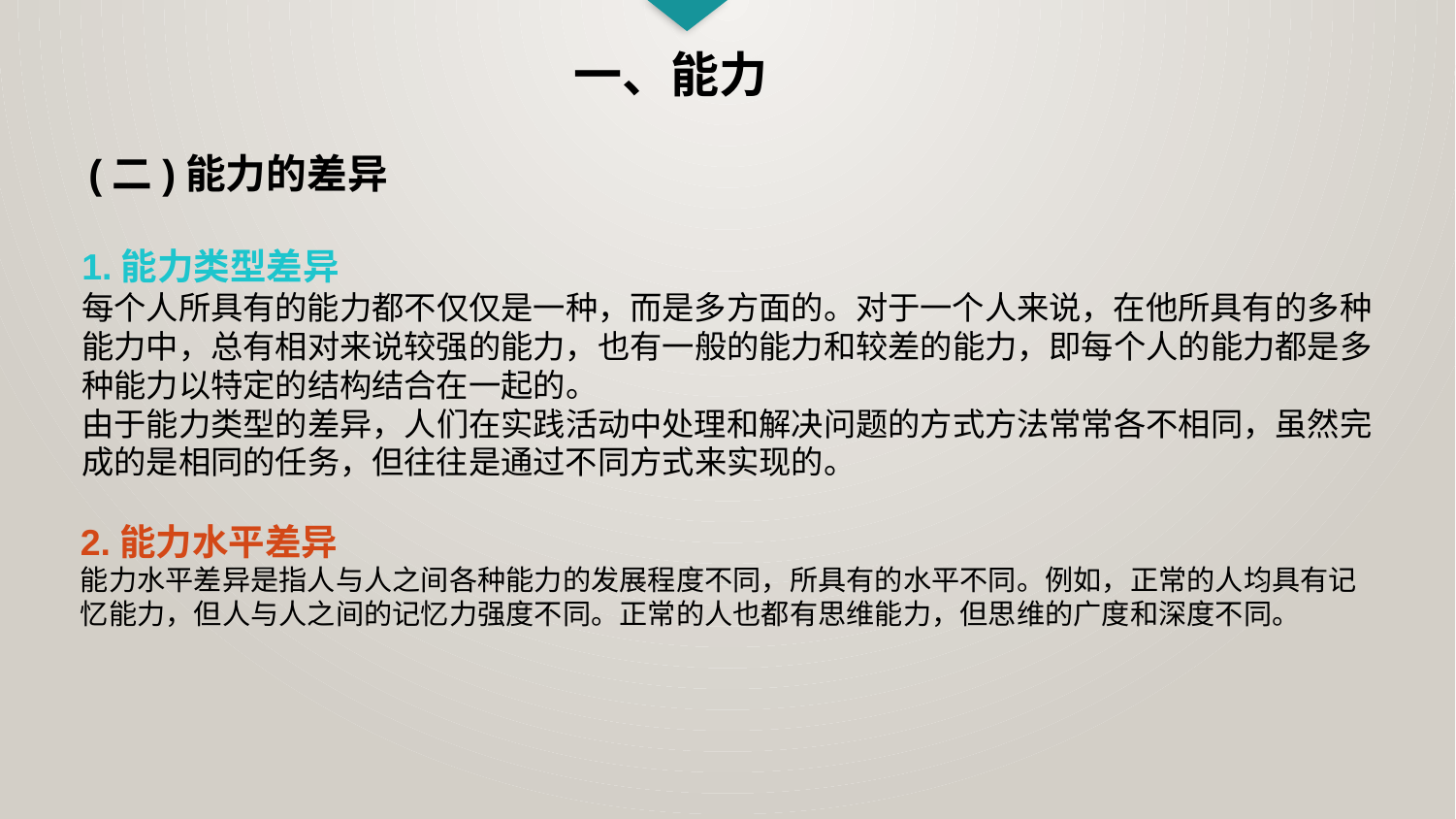

一、能力
(二)能力的差异
1.能力类型差异
每个人所具有的能力都不仅仅是一种，而是多方面的。对于一个人来说，在他所具有的多种能力中，总有相对来说较强的能力，也有一般的能力和较差的能力，即每个人的能力都是多种能力以特定的结构结合在一起的。
由于能力类型的差异，人们在实践活动中处理和解决问题的方式方法常常各不相同，虽然完成的是相同的任务，但往往是通过不同方式来实现的。
2.能力水平差异
能力水平差异是指人与人之间各种能力的发展程度不同，所具有的水平不同。例如，正常的人均具有记忆能力，但人与人之间的记忆力强度不同。正常的人也都有思维能力，但思维的广度和深度不同。
51